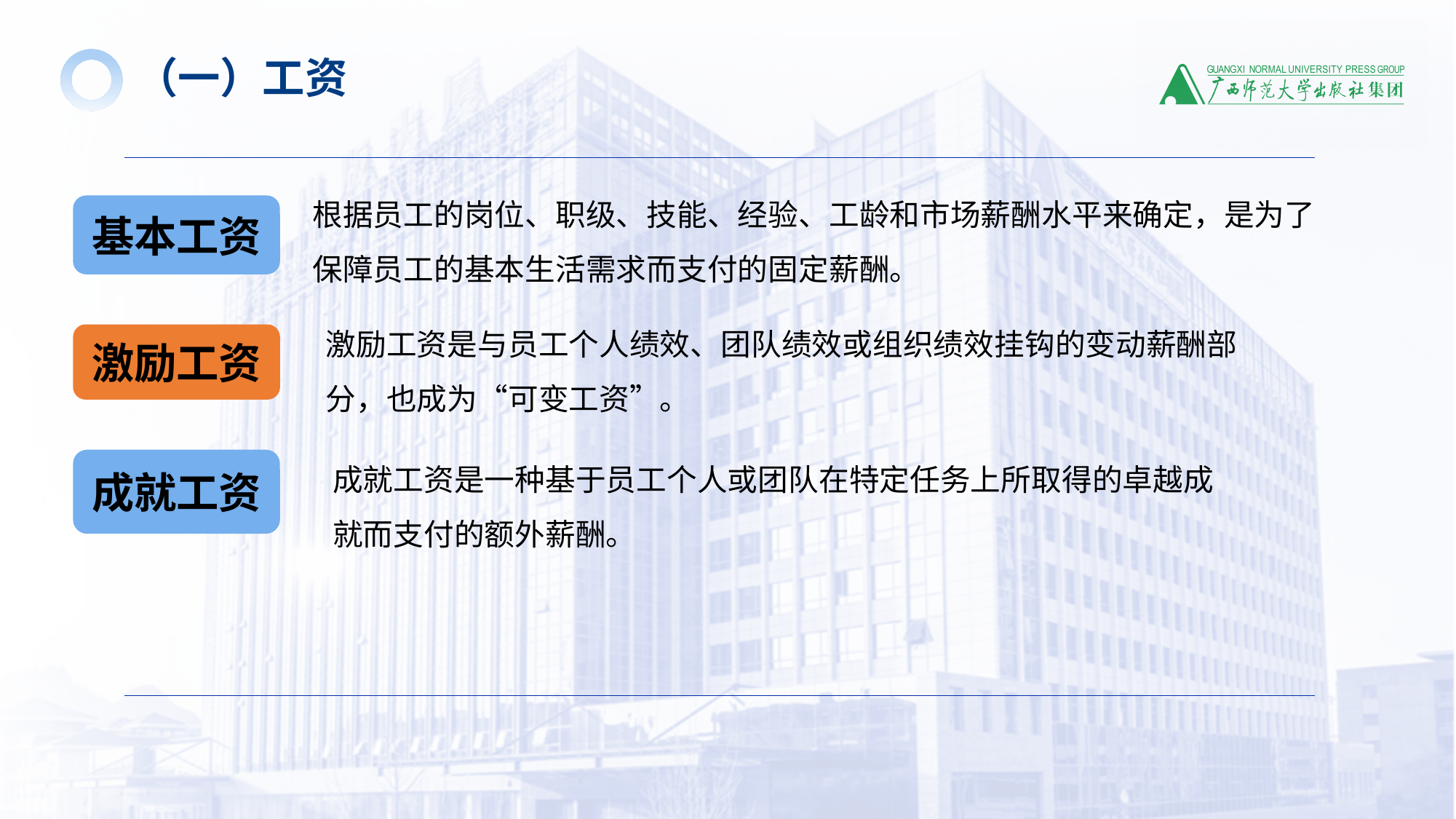

（一）工资

根据员工的岗位、职级、技能、经验、工龄和市场薪酬水平来确定，是为了保障员工的基本生活需求而支付的固定薪酬。
基本工资
激励工资是与员工个人绩效、团队绩效或组织绩效挂钩的变动薪酬部分，也成为“可变工资”。
激励工资
成就工资是一种基于员工个人或团队在特定任务上所取得的卓越成就而支付的额外薪酬。
成就工资